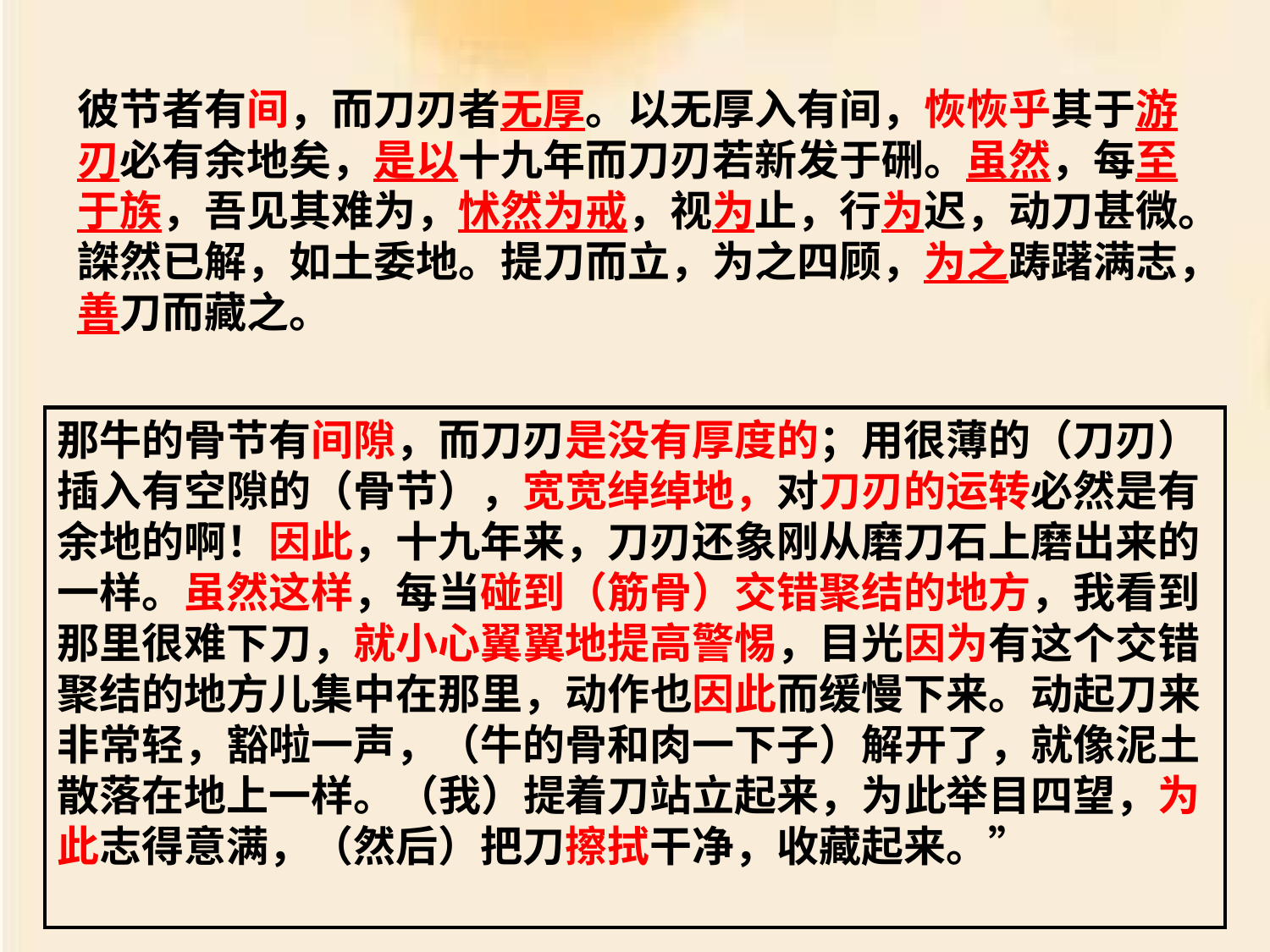

彼节者有间，而刀刃者无厚。以无厚入有间，恢恢乎其于游刃必有余地矣，是以十九年而刀刃若新发于硎。虽然，每至于族，吾见其难为，怵然为戒，视为止，行为迟，动刀甚微。謋然已解，如土委地。提刀而立，为之四顾，为之踌躇满志，善刀而藏之。
那牛的骨节有间隙，而刀刃是没有厚度的；用很薄的（刀刃）插入有空隙的（骨节），宽宽绰绰地，对刀刃的运转必然是有余地的啊！因此，十九年来，刀刃还象刚从磨刀石上磨出来的一样。虽然这样，每当碰到（筋骨）交错聚结的地方，我看到那里很难下刀，就小心翼翼地提高警惕，目光因为有这个交错聚结的地方儿集中在那里，动作也因此而缓慢下来。动起刀来非常轻，豁啦一声，（牛的骨和肉一下子）解开了，就像泥土散落在地上一样。（我）提着刀站立起来，为此举目四望，为此志得意满，（然后）把刀擦拭干净，收藏起来。”